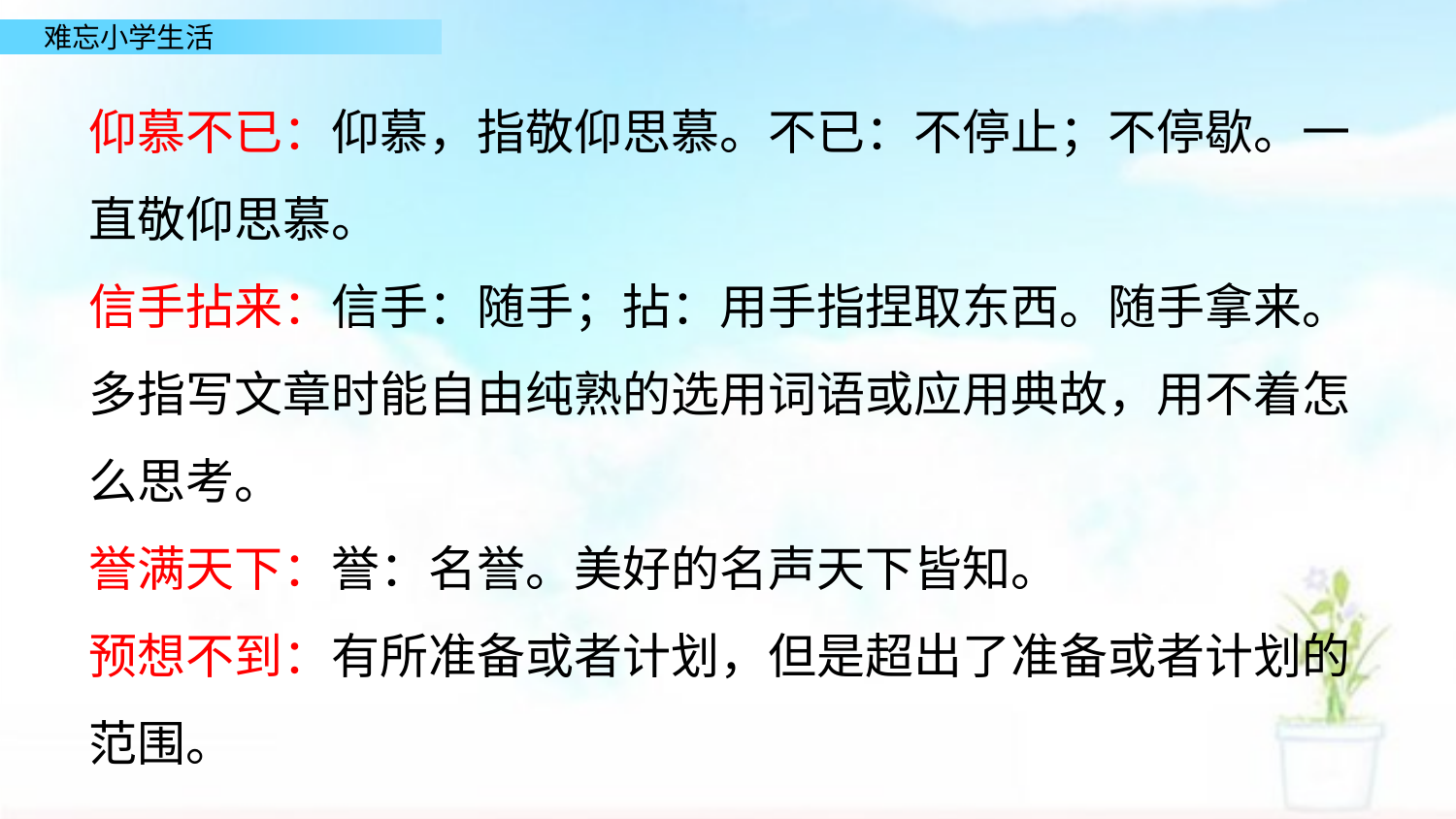

仰慕不已：仰慕，指敬仰思慕。不已：不停止；不停歇。一直敬仰思慕。
信手拈来：信手：随手；拈：用手指捏取东西。随手拿来。多指写文章时能自由纯熟的选用词语或应用典故，用不着怎么思考。
誉满天下：誉：名誉。美好的名声天下皆知。
预想不到：有所准备或者计划，但是超出了准备或者计划的范围。